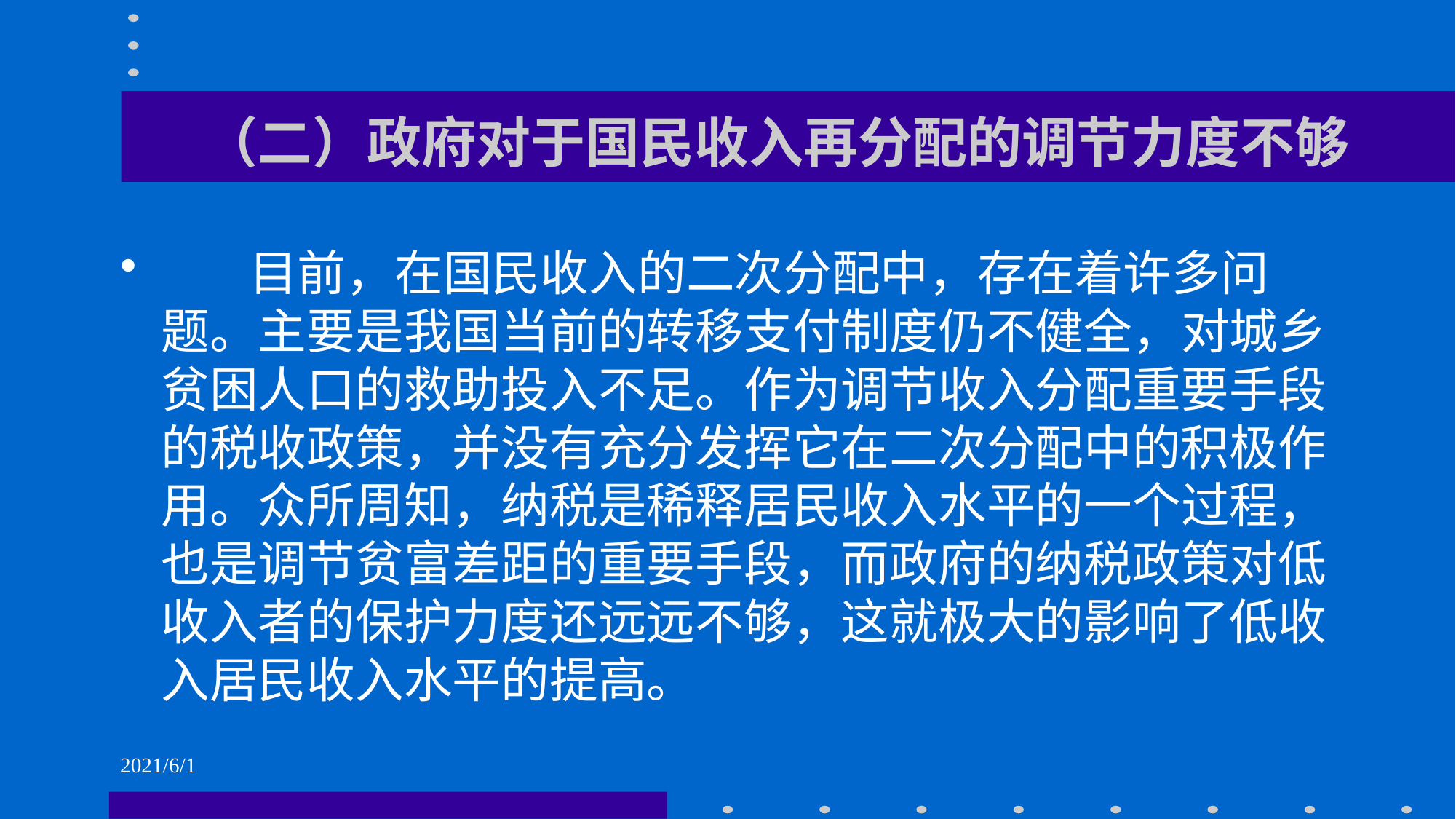

# （二）政府对于国民收入再分配的调节力度不够
       目前，在国民收入的二次分配中，存在着许多问题。主要是我国当前的转移支付制度仍不健全，对城乡贫困人口的救助投入不足。作为调节收入分配重要手段的税收政策，并没有充分发挥它在二次分配中的积极作用。众所周知，纳税是稀释居民收入水平的一个过程，也是调节贫富差距的重要手段，而政府的纳税政策对低收入者的保护力度还远远不够，这就极大的影响了低收入居民收入水平的提高。
2021/6/1